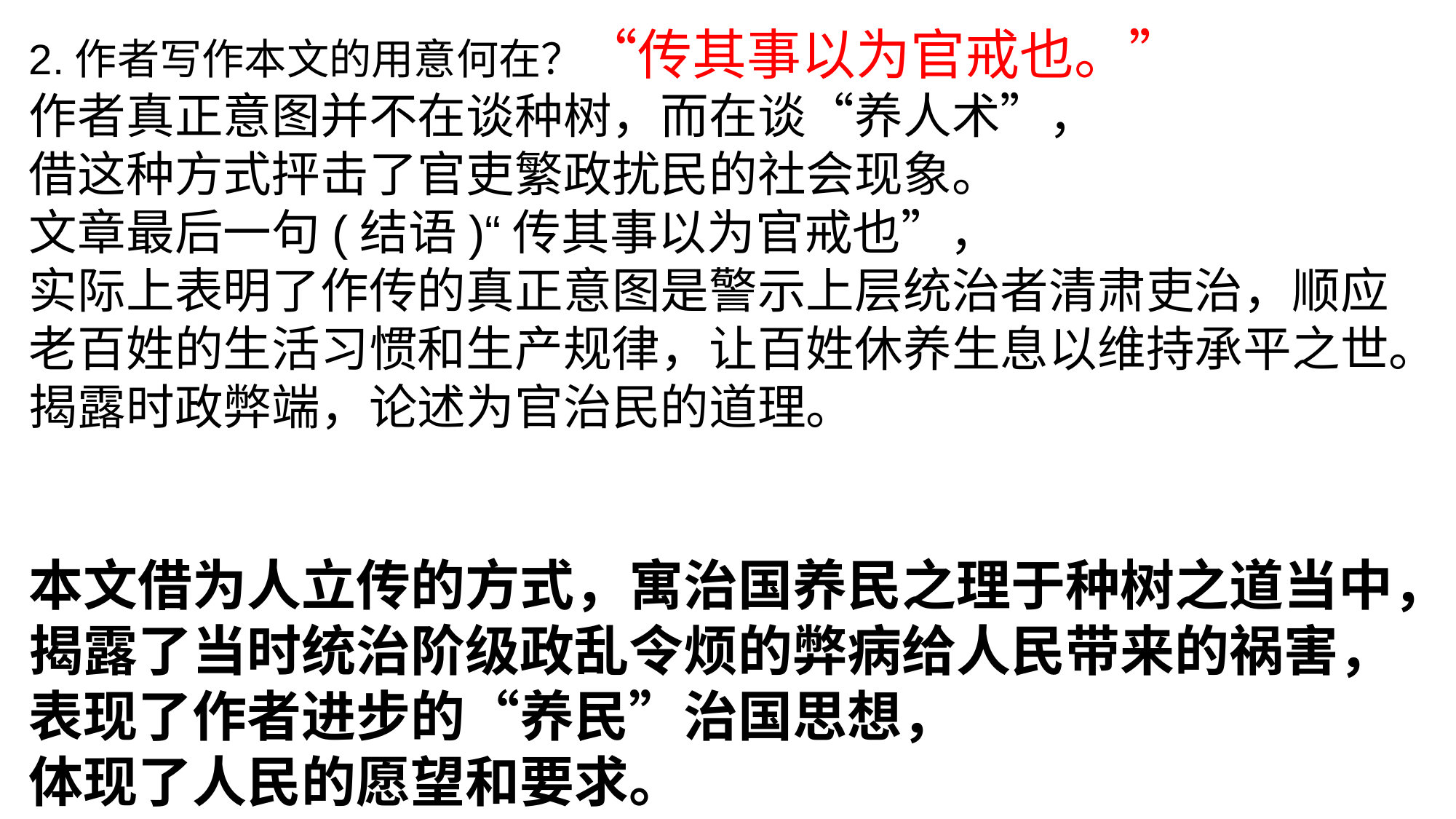

2.作者写作本文的用意何在？“传其事以为官戒也。”
作者真正意图并不在谈种树，而在谈“养人术”，
借这种方式抨击了官吏繁政扰民的社会现象。
文章最后一句(结语)“传其事以为官戒也”，
实际上表明了作传的真正意图是警示上层统治者清肃吏治，顺应老百姓的生活习惯和生产规律，让百姓休养生息以维持承平之世。揭露时政弊端，论述为官治民的道理。

本文借为人立传的方式，寓治国养民之理于种树之道当中，揭露了当时统治阶级政乱令烦的弊病给人民带来的祸害，表现了作者进步的“养民”治国思想，
体现了人民的愿望和要求。